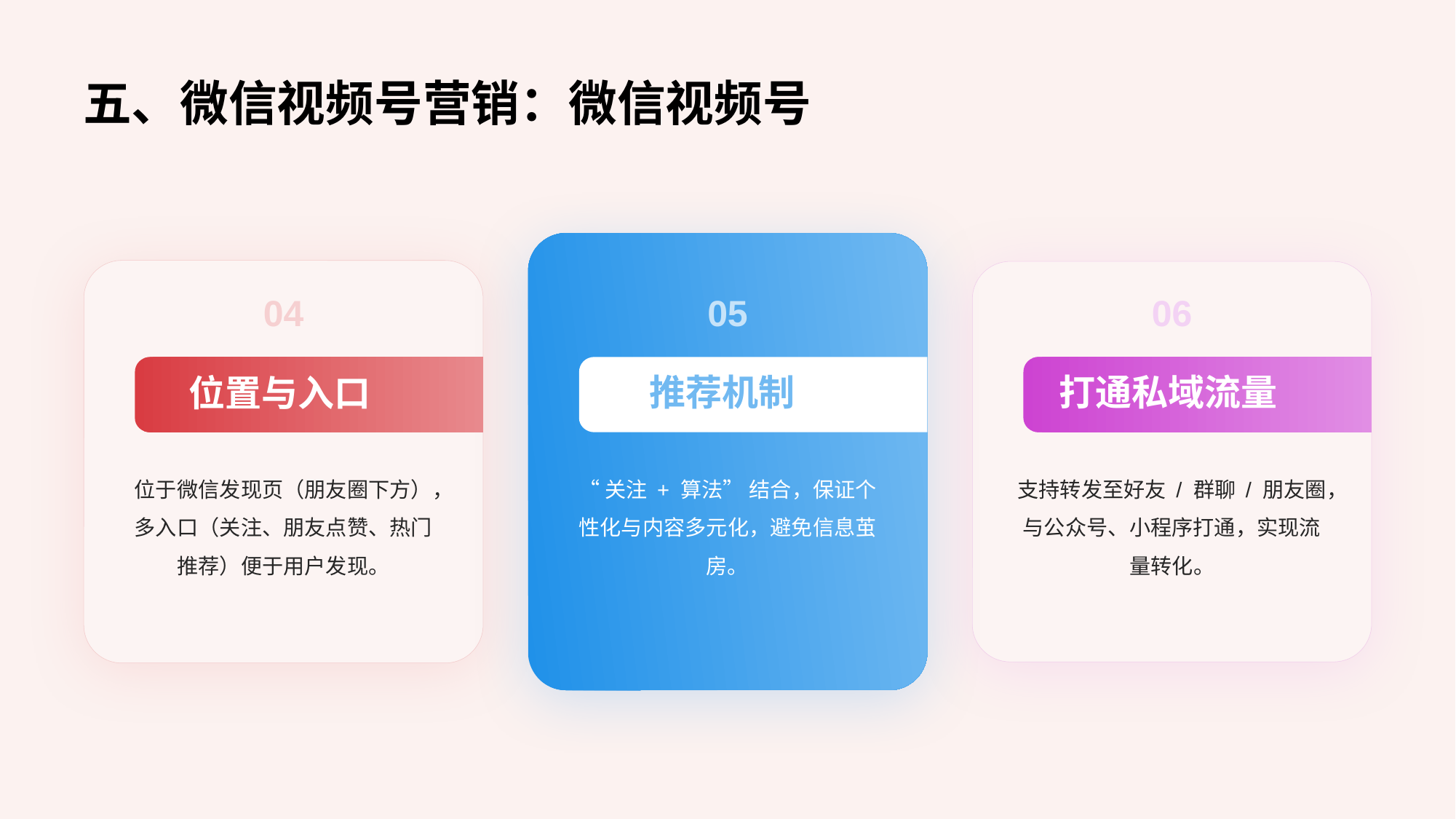

五、微信视频号营销：微信视频号

04
05
06
推荐机制
打通私域流量
位置与入口
位于微信发现页（朋友圈下方），多入口（关注、朋友点赞、热门推荐）便于用户发现。
“关注 + 算法” 结合，保证个性化与内容多元化，避免信息茧房。
支持转发至好友 / 群聊 / 朋友圈，与公众号、小程序打通，实现流量转化。